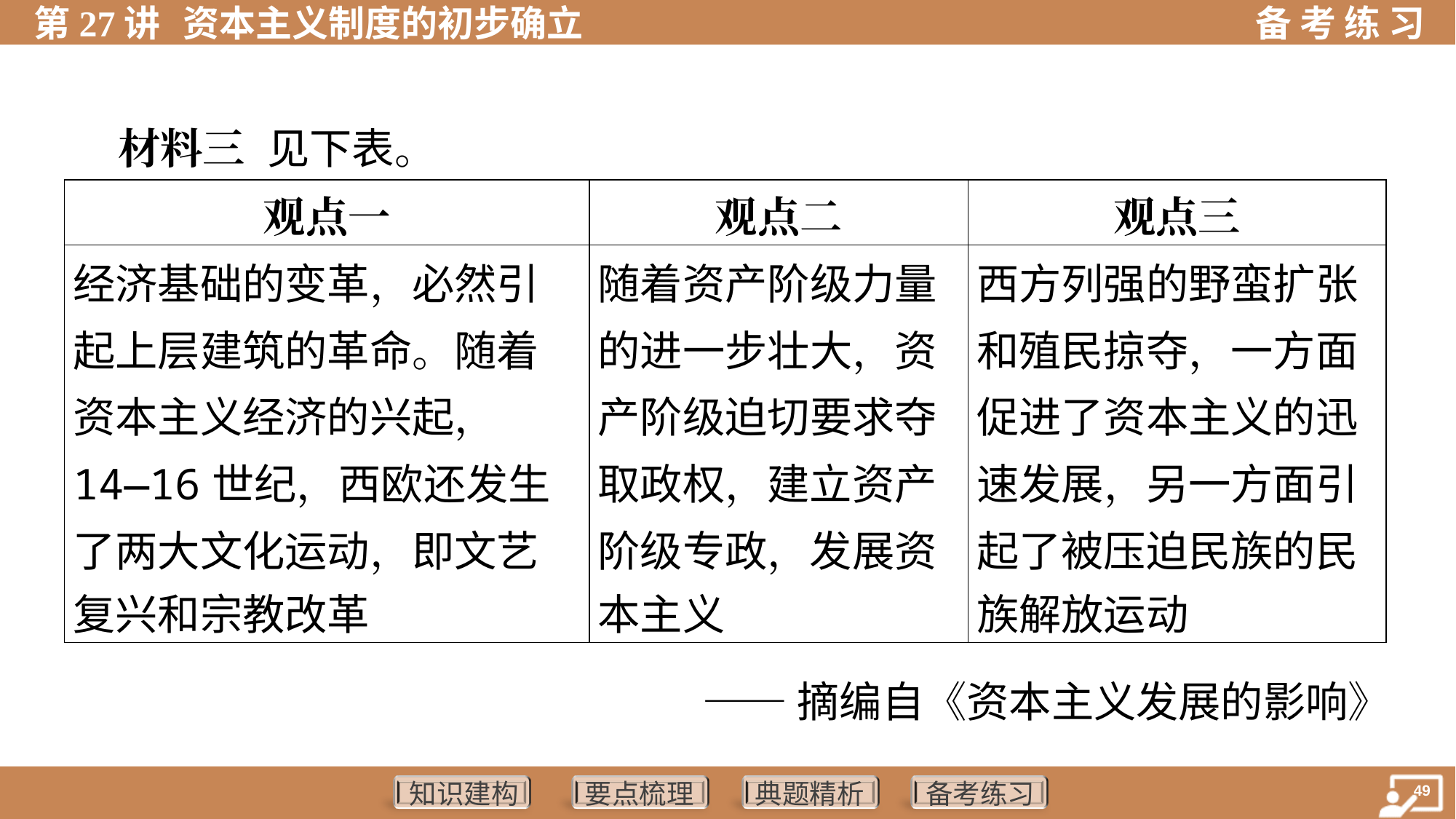

材料三  见下表。
| 观点一 | 观点二 | 观点三 |
| --- | --- | --- |
| 经济基础的变革，必然引 起上层建筑的革命。随着 资本主义经济的兴起， 14—16世纪，西欧还发生 了两大文化运动，即文艺 复兴和宗教改革 | 随着资产阶级力量 的进一步壮大，资 产阶级迫切要求夺 取政权，建立资产 阶级专政，发展资 本主义 | 西方列强的野蛮扩张 和殖民掠夺，一方面 促进了资本主义的迅 速发展，另一方面引 起了被压迫民族的民 族解放运动 |
——摘编自《资本主义发展的影响》